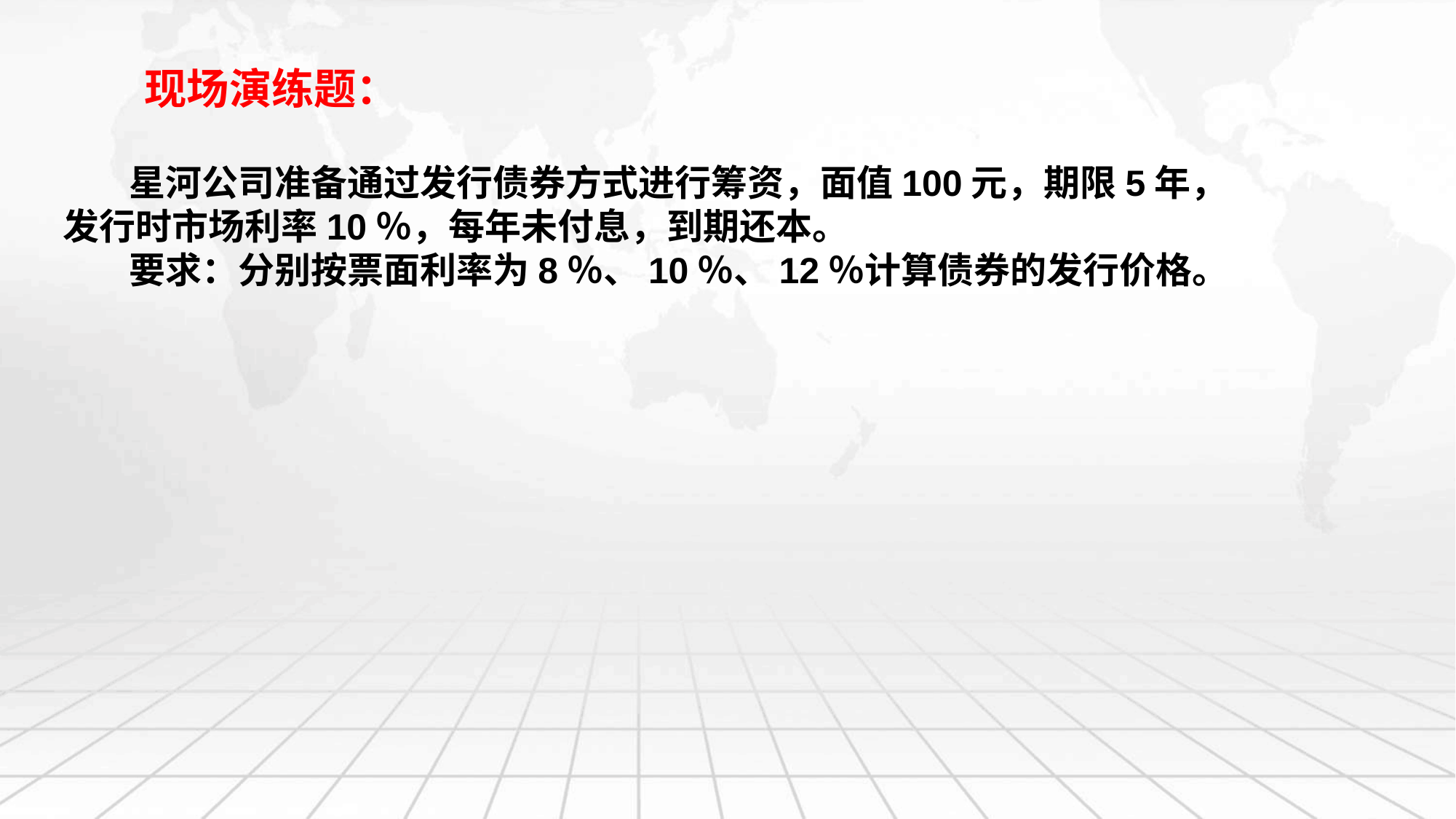

现场演练题：
       星河公司准备通过发行债券方式进行筹资，面值100元，期限5年，发行时市场利率10％，每年未付息，到期还本。
       要求：分别按票面利率为8％、10％、12％计算债券的发行价格。